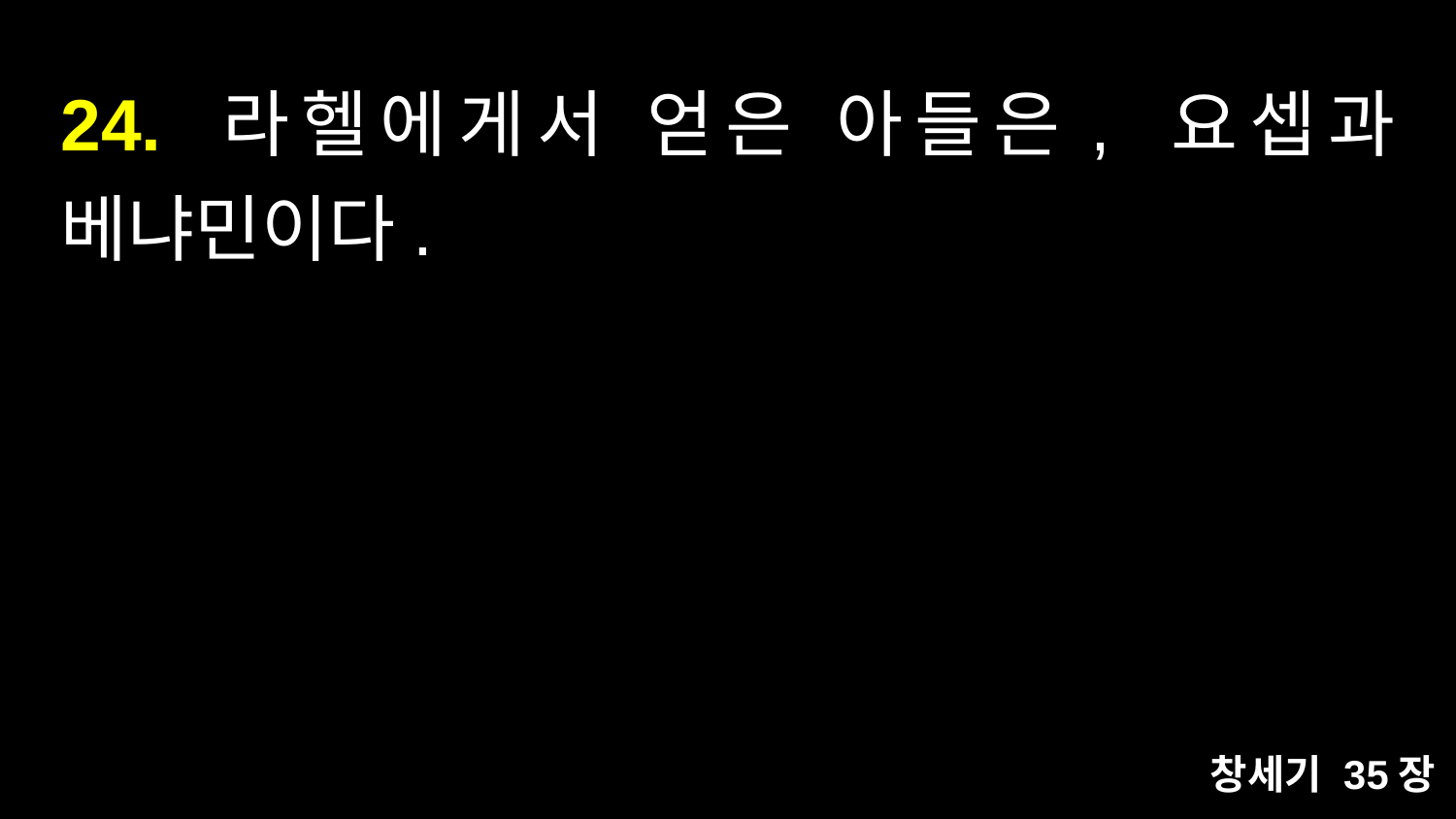

# 24. 라헬에게서 얻은 아들은, 요셉과 베냐민이다.
창세기 35장